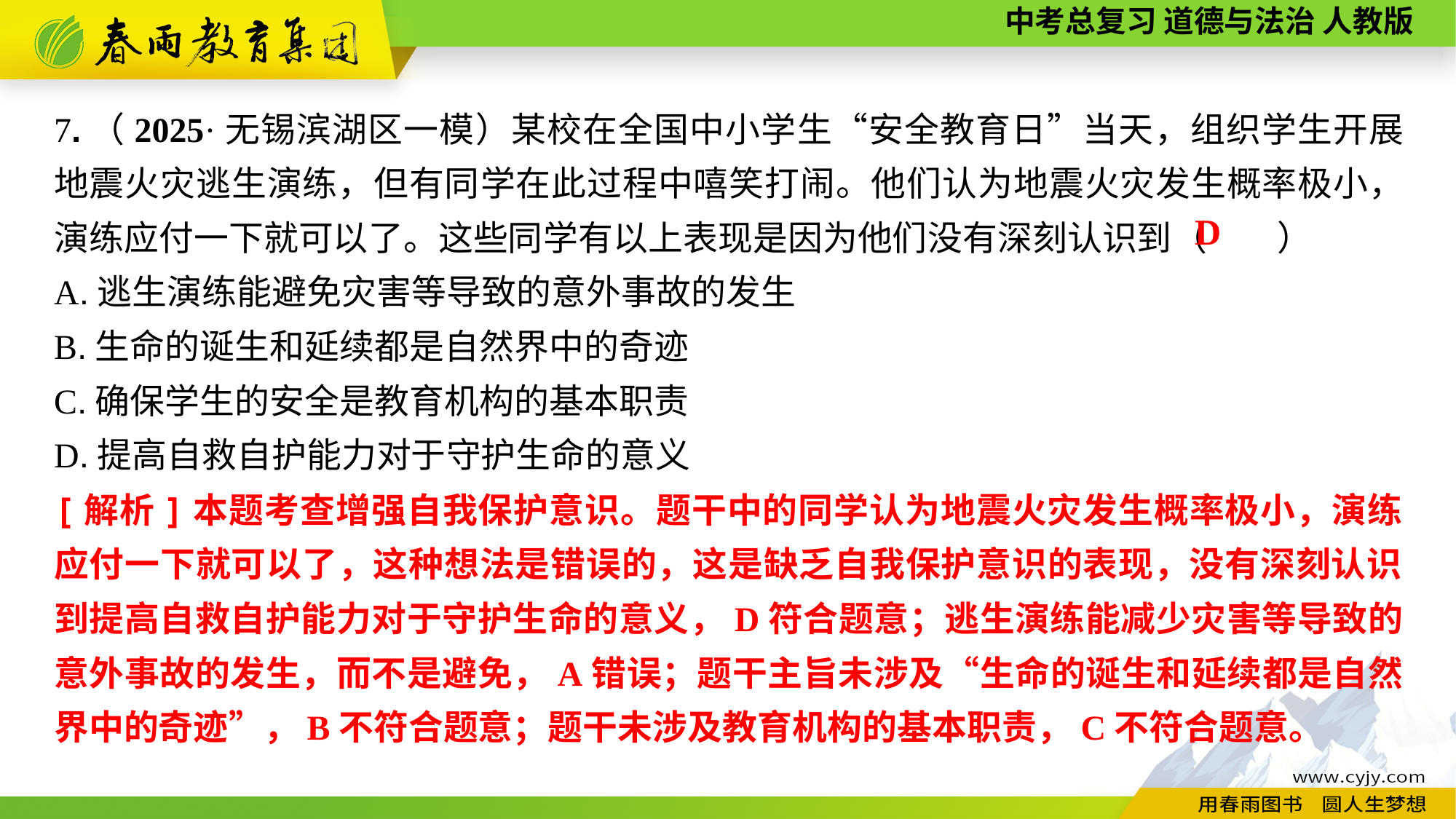

7.（2025·无锡滨湖区一模）某校在全国中小学生“安全教育日”当天，组织学生开展地震火灾逃生演练，但有同学在此过程中嘻笑打闹。他们认为地震火灾发生概率极小，演练应付一下就可以了。这些同学有以上表现是因为他们没有深刻认识到（　　）
A.逃生演练能避免灾害等导致的意外事故的发生
B.生命的诞生和延续都是自然界中的奇迹
C.确保学生的安全是教育机构的基本职责
D.提高自救自护能力对于守护生命的意义
D
[解析]本题考查增强自我保护意识。题干中的同学认为地震火灾发生概率极小，演练应付一下就可以了，这种想法是错误的，这是缺乏自我保护意识的表现，没有深刻认识到提高自救自护能力对于守护生命的意义，D符合题意；逃生演练能减少灾害等导致的意外事故的发生，而不是避免，A错误；题干主旨未涉及“生命的诞生和延续都是自然界中的奇迹”，B不符合题意；题干未涉及教育机构的基本职责，C不符合题意。